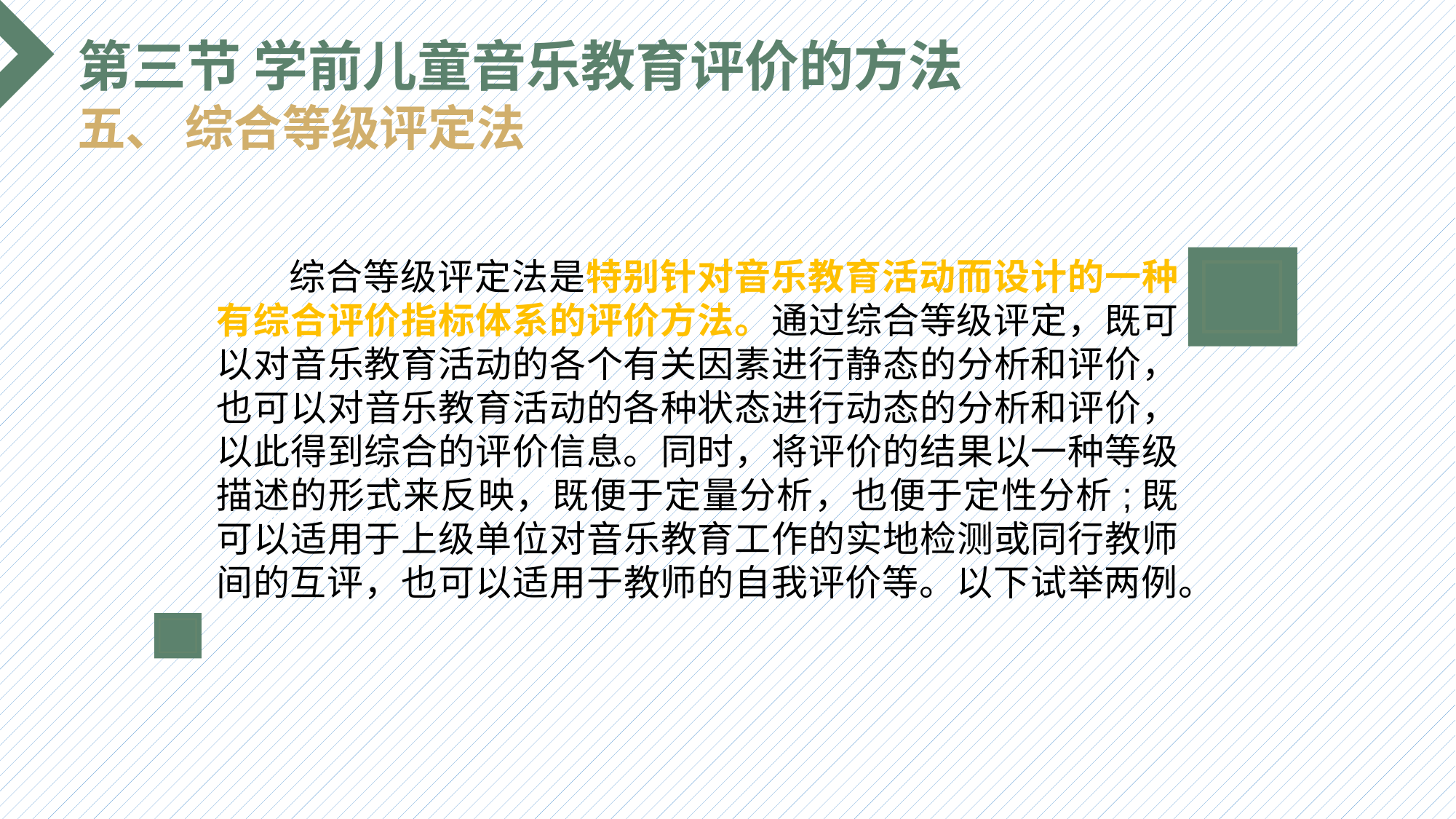

第三节 学前儿童音乐教育评价的方法
五、 综合等级评定法

 综合等级评定法是特别针对音乐教育活动而设计的一种有综合评价指标体系的评价方法。通过综合等级评定，既可以对音乐教育活动的各个有关因素进行静态的分析和评价，也可以对音乐教育活动的各种状态进行动态的分析和评价，以此得到综合的评价信息。同时，将评价的结果以一种等级描述的形式来反映，既便于定量分析，也便于定性分析;既可以适用于上级单位对音乐教育工作的实地检测或同行教师间的互评，也可以适用于教师的自我评价等。以下试举两例。

选题背景
输入您的内容，请简要说明，言简意赅即可输入您的内容，请简要说明，言简意赅即可输入您的内容，请简要说明，言简意赅即可输入您的内容，请简要说明，言简意赅即可